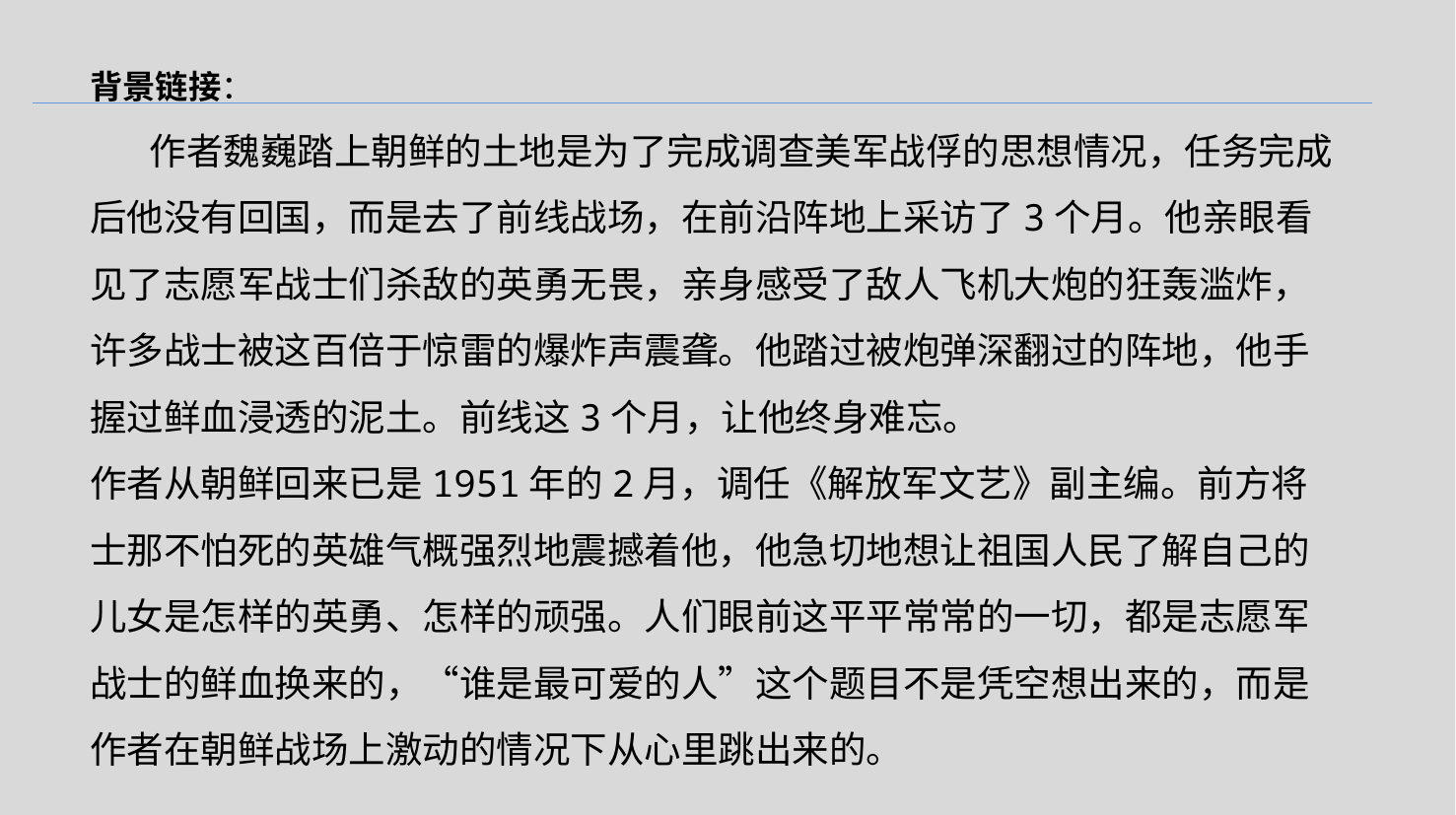

背景链接：
       作者魏巍踏上朝鲜的土地是为了完成调查美军战俘的思想情况，任务完成后他没有回国，而是去了前线战场，在前沿阵地上采访了3个月。他亲眼看见了志愿军战士们杀敌的英勇无畏，亲身感受了敌人飞机大炮的狂轰滥炸，许多战士被这百倍于惊雷的爆炸声震聋。他踏过被炮弹深翻过的阵地，他手握过鲜血浸透的泥土。前线这3个月，让他终身难忘。
作者从朝鲜回来已是1951年的2月，调任《解放军文艺》副主编。前方将士那不怕死的英雄气概强烈地震撼着他，他急切地想让祖国人民了解自己的儿女是怎样的英勇、怎样的顽强。人们眼前这平平常常的一切，都是志愿军战士的鲜血换来的，“谁是最可爱的人”这个题目不是凭空想出来的，而是作者在朝鲜战场上激动的情况下从心里跳出来的。